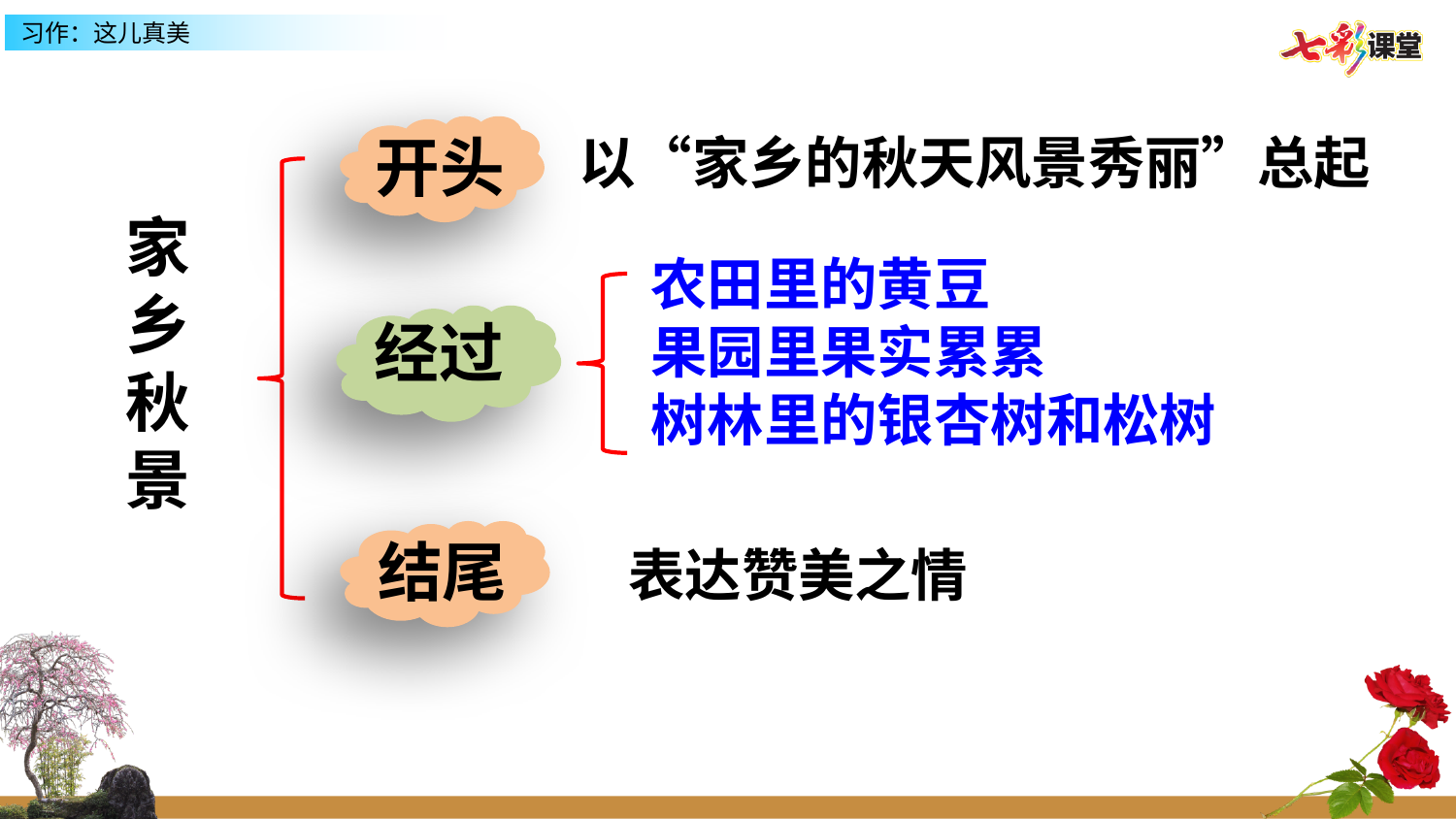

开头
以“家乡的秋天风景秀丽”总起

家乡秋景
农田里的黄豆
果园里果实累累
树林里的银杏树和松树

经过

结尾
表达赞美之情